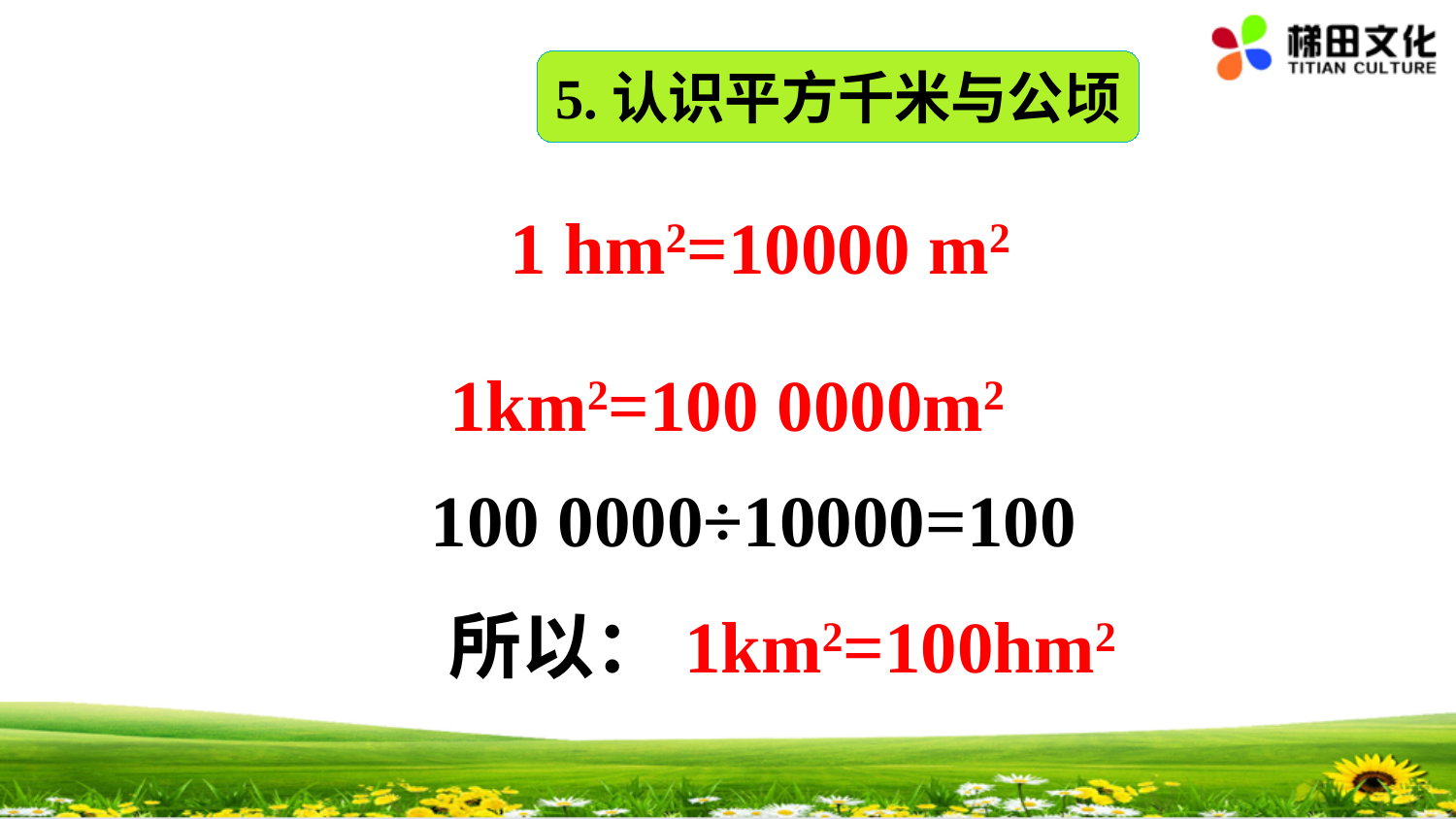

5.认识平方千米与公顷
1 hm2=10000 m2
  1km2=100 0000m2
100 0000÷10000=100
  所以：1km2=100hm2